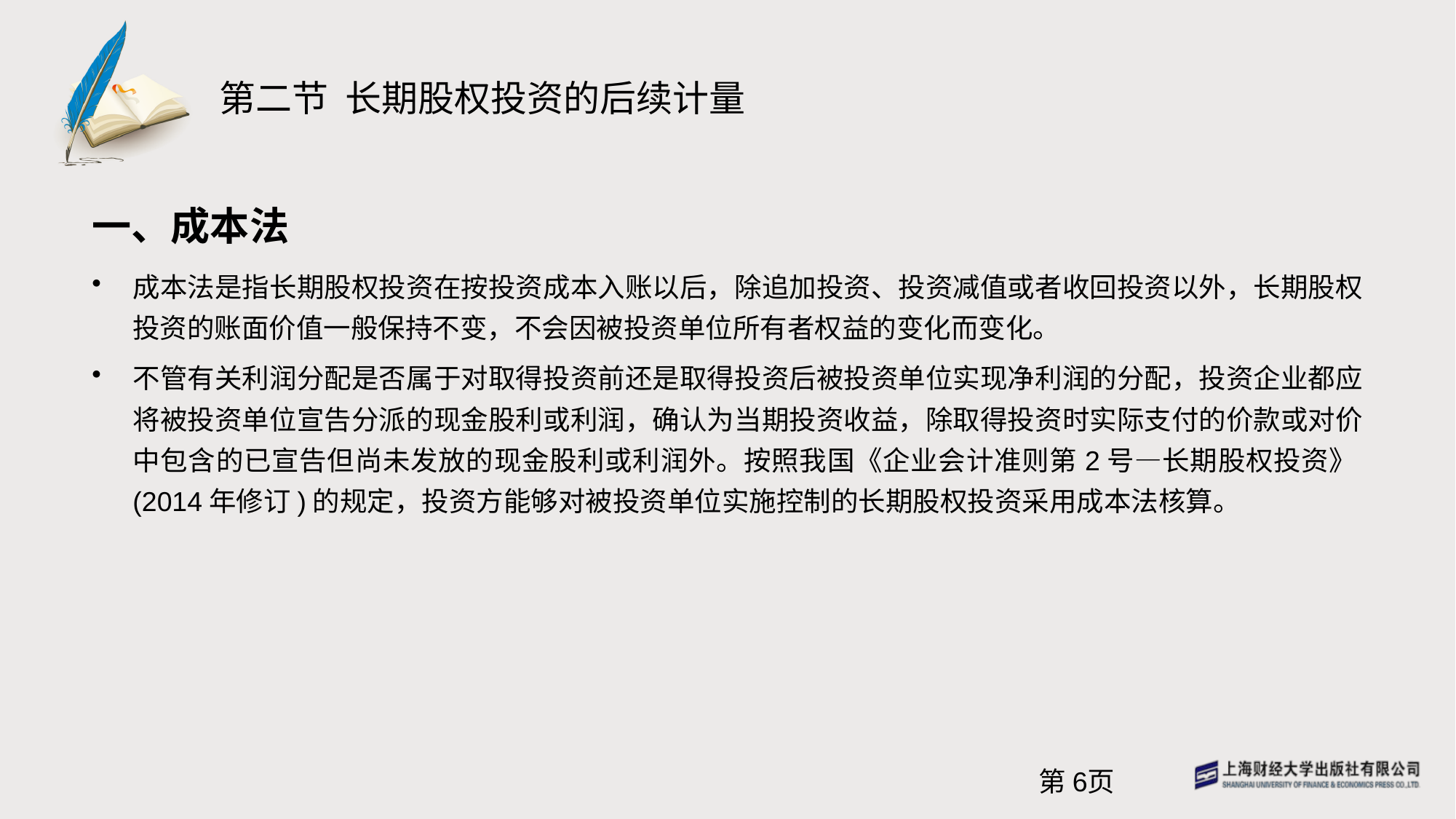

# 第二节  长期股权投资的后续计量
一、成本法
成本法是指长期股权投资在按投资成本入账以后，除追加投资、投资减值或者收回投资以外，长期股权投资的账面价值一般保持不变，不会因被投资单位所有者权益的变化而变化。
不管有关利润分配是否属于对取得投资前还是取得投资后被投资单位实现净利润的分配，投资企业都应将被投资单位宣告分派的现金股利或利润，确认为当期投资收益，除取得投资时实际支付的价款或对价中包含的已宣告但尚未发放的现金股利或利润外。按照我国《企业会计准则第2号—长期股权投资》(2014年修订)的规定，投资方能够对被投资单位实施控制的长期股权投资采用成本法核算。

6